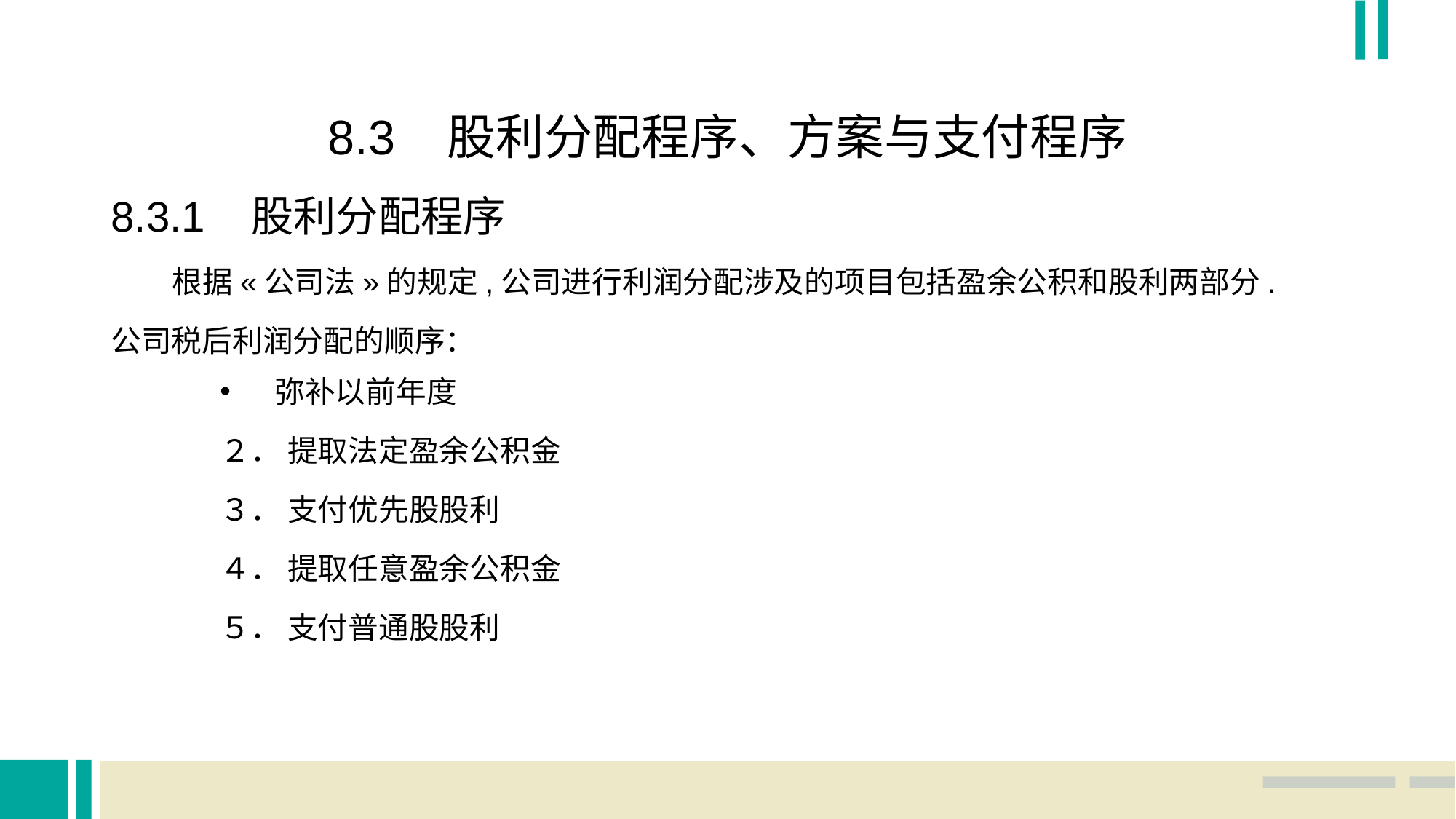

8.3   股利分配程序、方案与支付程序
8.3.1   股利分配程序
        根据«公司法»的规定,公司进行利润分配涉及的项目包括盈余公积和股利两部分.
公司税后利润分配的顺序：
弥补以前年度
	２． 提取法定盈余公积金
	３． 支付优先股股利
	４． 提取任意盈余公积金
	５． 支付普通股股利